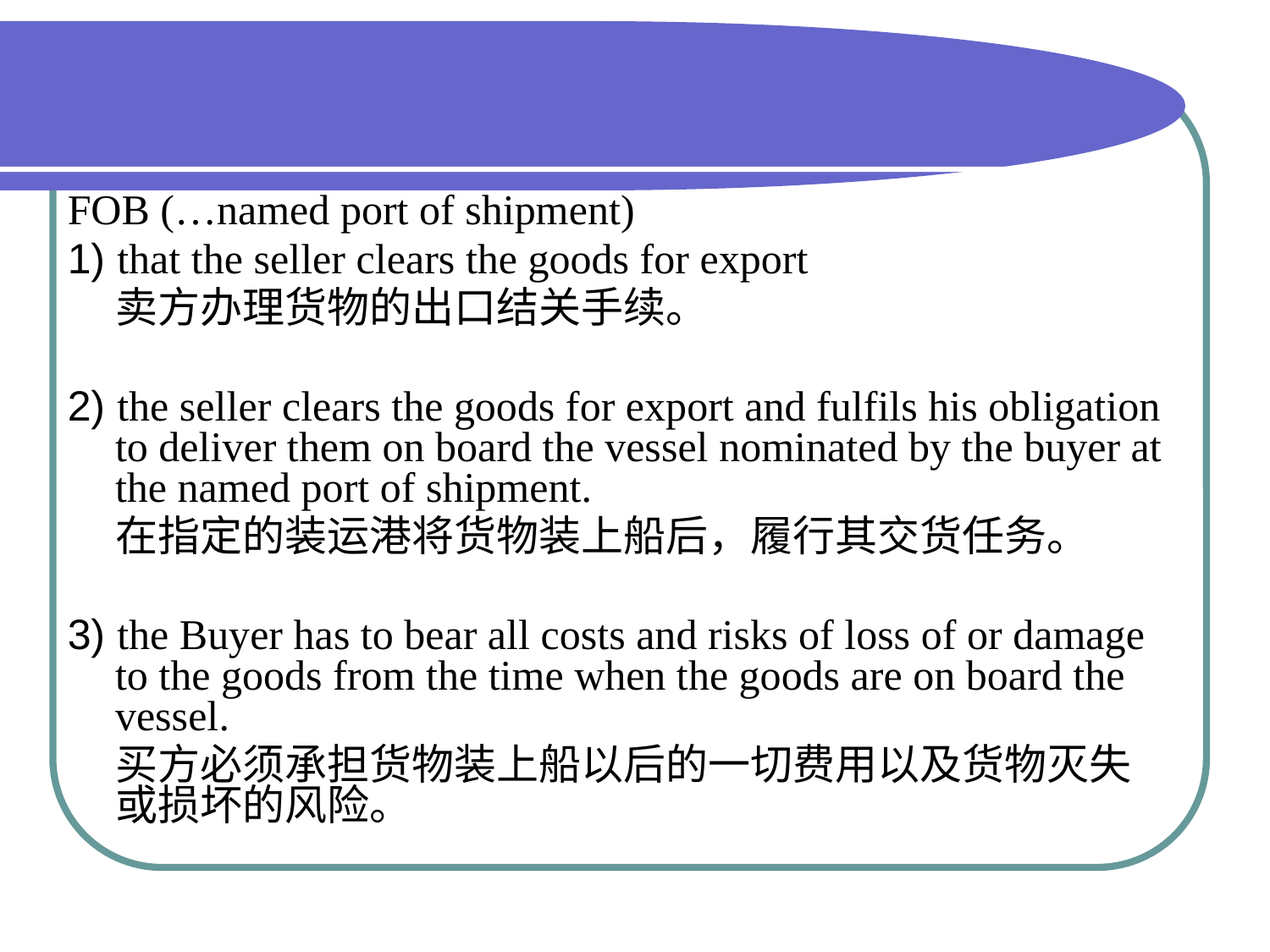

#
FOB (…named port of shipment)
1) that the seller clears the goods for export
    卖方办理货物的出口结关手续。

2) the seller clears the goods for export and fulfils his obligation to deliver them on board the vessel nominated by the buyer at the named port of shipment.
    在指定的装运港将货物装上船后，履行其交货任务。

3) the Buyer has to bear all costs and risks of loss of or damage to the goods from the time when the goods are on board the vessel.
    买方必须承担货物装上船以后的一切费用以及货物灭失或损坏的风险。